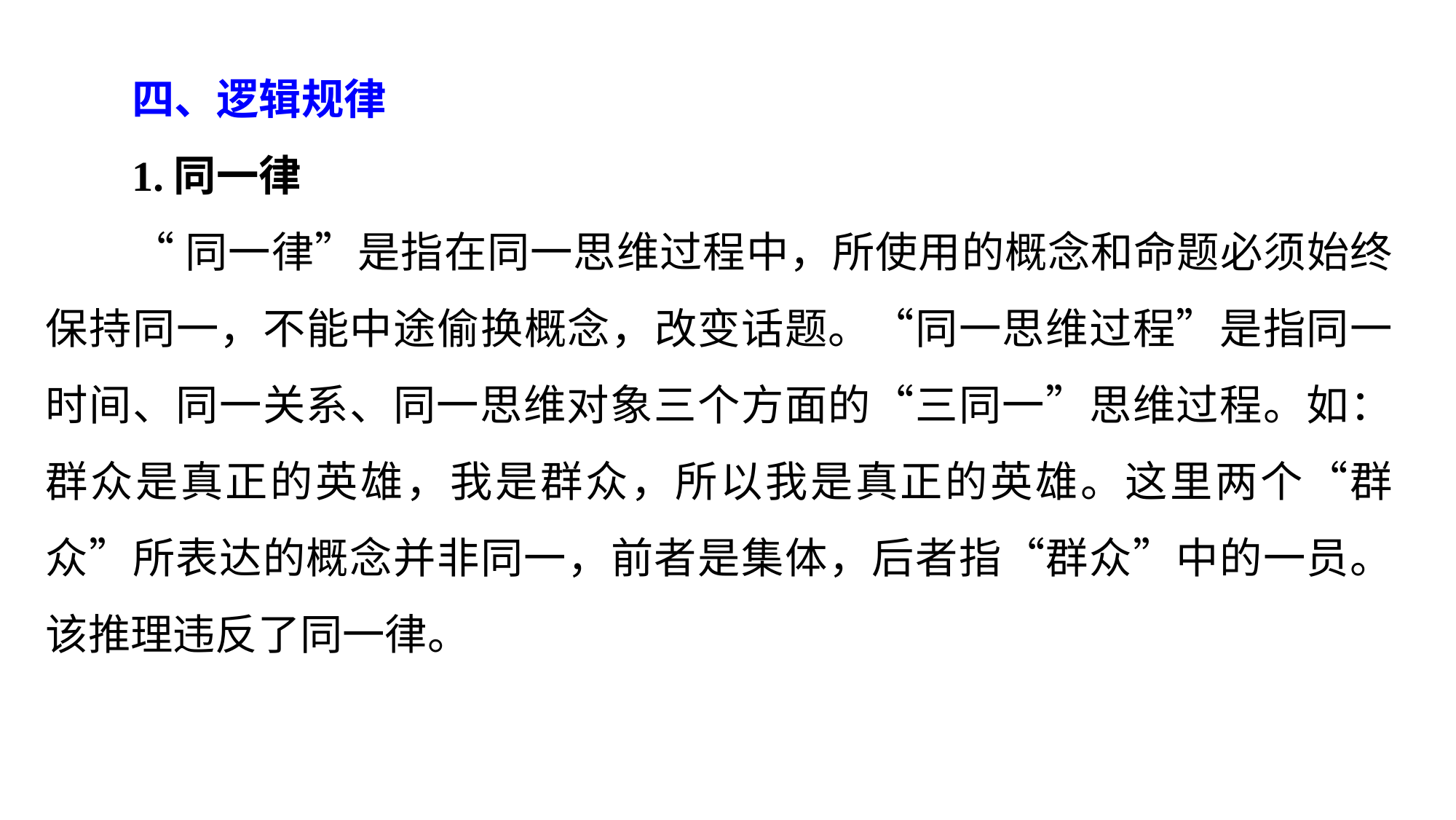

四、逻辑规律
1.同一律
“同一律”是指在同一思维过程中，所使用的概念和命题必须始终保持同一，不能中途偷换概念，改变话题。“同一思维过程”是指同一时间、同一关系、同一思维对象三个方面的“三同一”思维过程。如：群众是真正的英雄，我是群众，所以我是真正的英雄。这里两个“群众”所表达的概念并非同一，前者是集体，后者指“群众”中的一员。该推理违反了同一律。